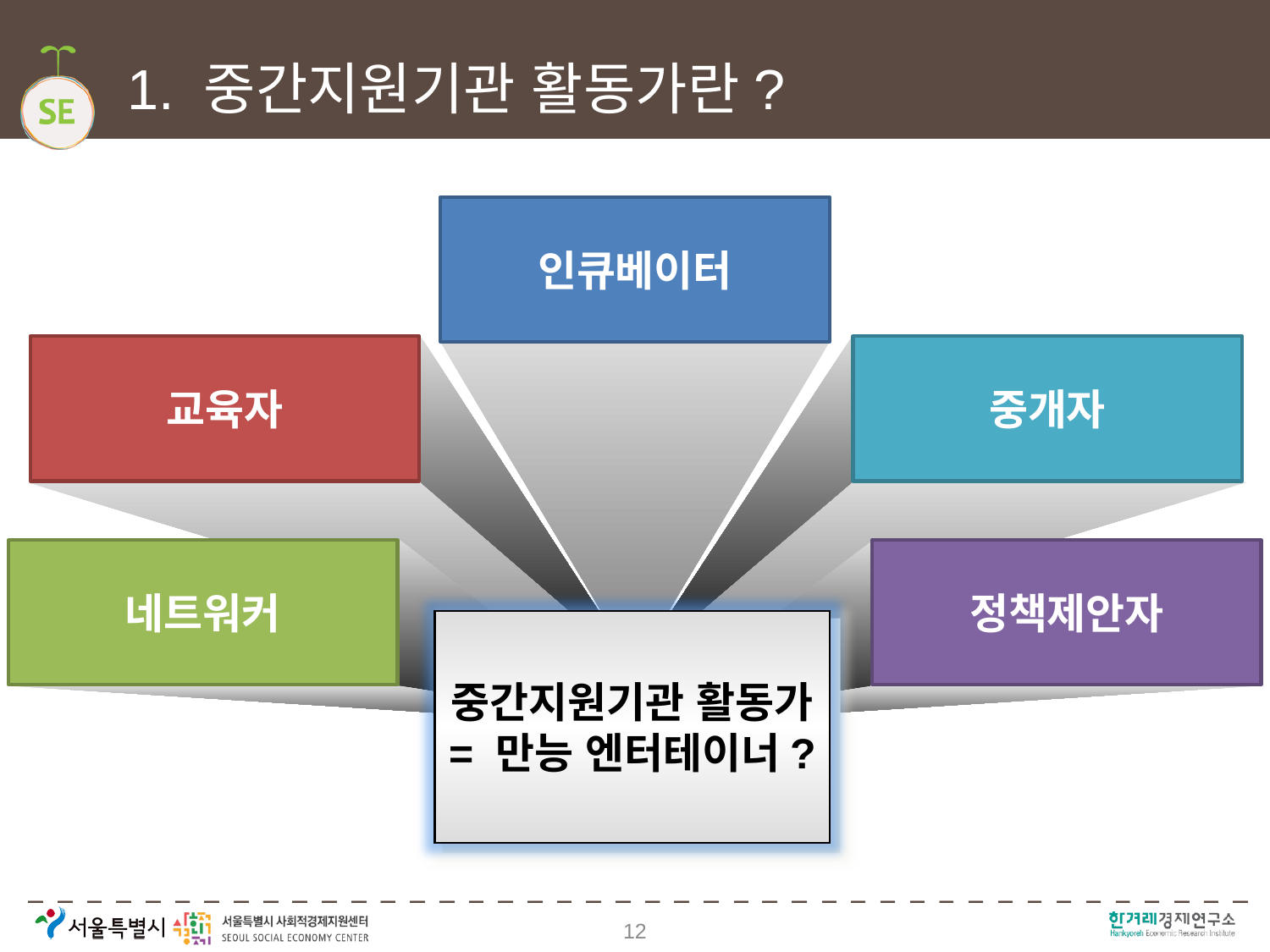

# 1. 중간지원기관 활동가란?
인큐베이터

교육자

중개자

네트워커

정책제안자

중간지원기관 활동가
= 만능 엔터테이너?
12